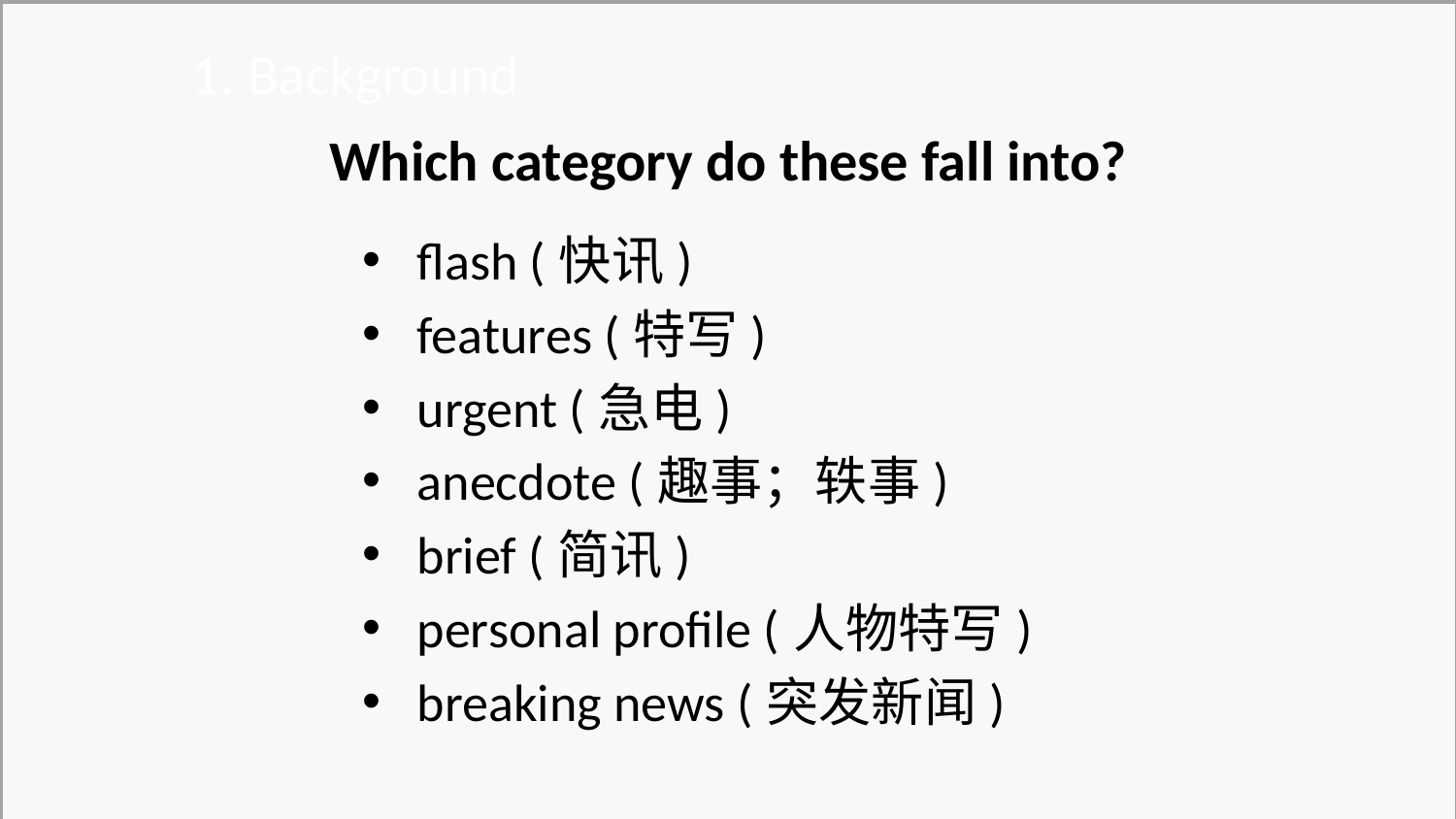

1. Background
Which category do these fall into?
flash (快讯)
features (特写)
urgent (急电)
anecdote (趣事；轶事)
brief (简讯)
personal profile (人物特写)
breaking news (突发新闻)